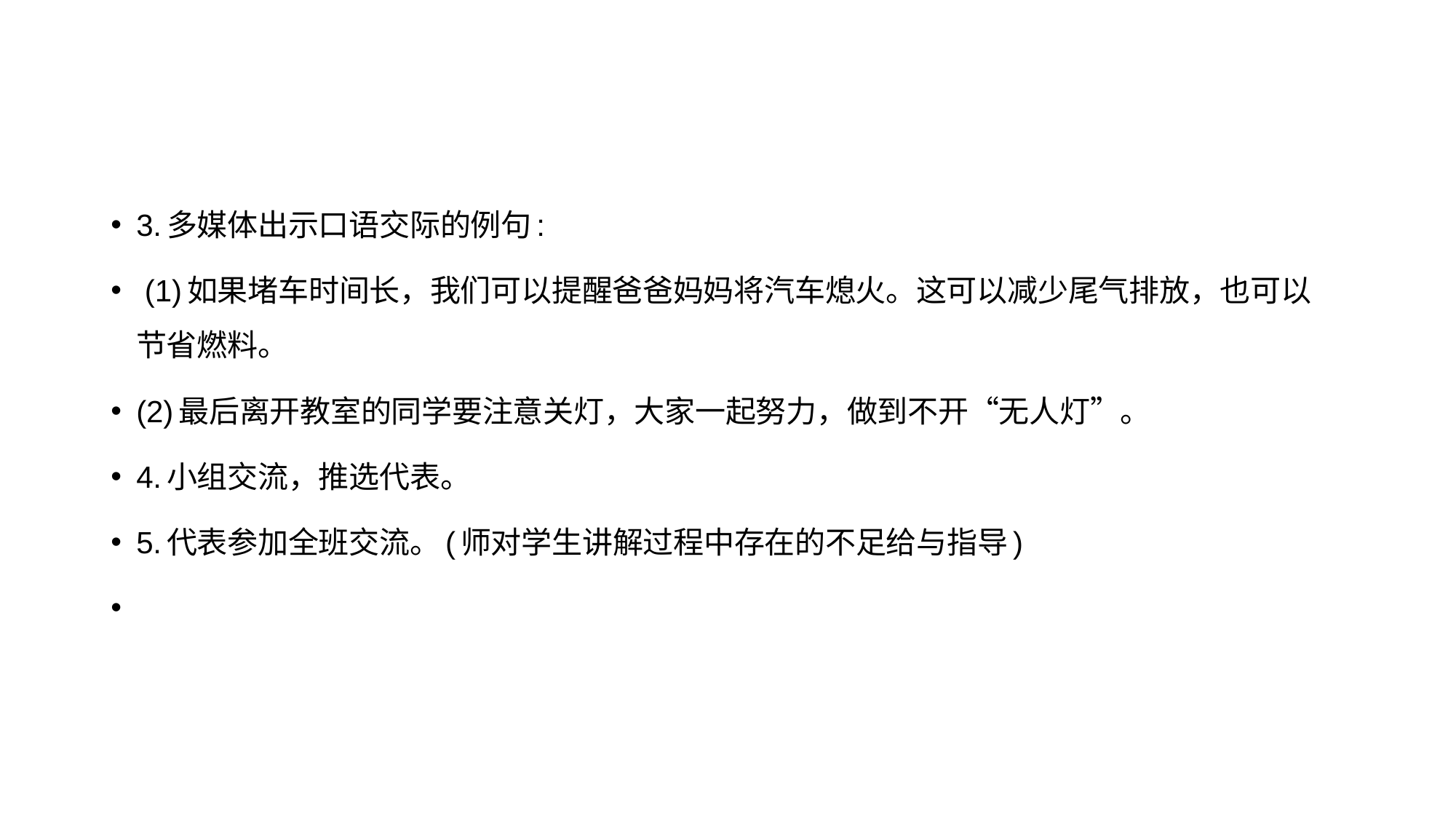

3.多媒体出示口语交际的例句:
 (1)如果堵车时间长，我们可以提醒爸爸妈妈将汽车熄火。这可以减少尾气排放，也可以节省燃料。
(2)最后离开教室的同学要注意关灯，大家一起努力，做到不开“无人灯”。
4.小组交流，推选代表。
5.代表参加全班交流。(师对学生讲解过程中存在的不足给与指导)